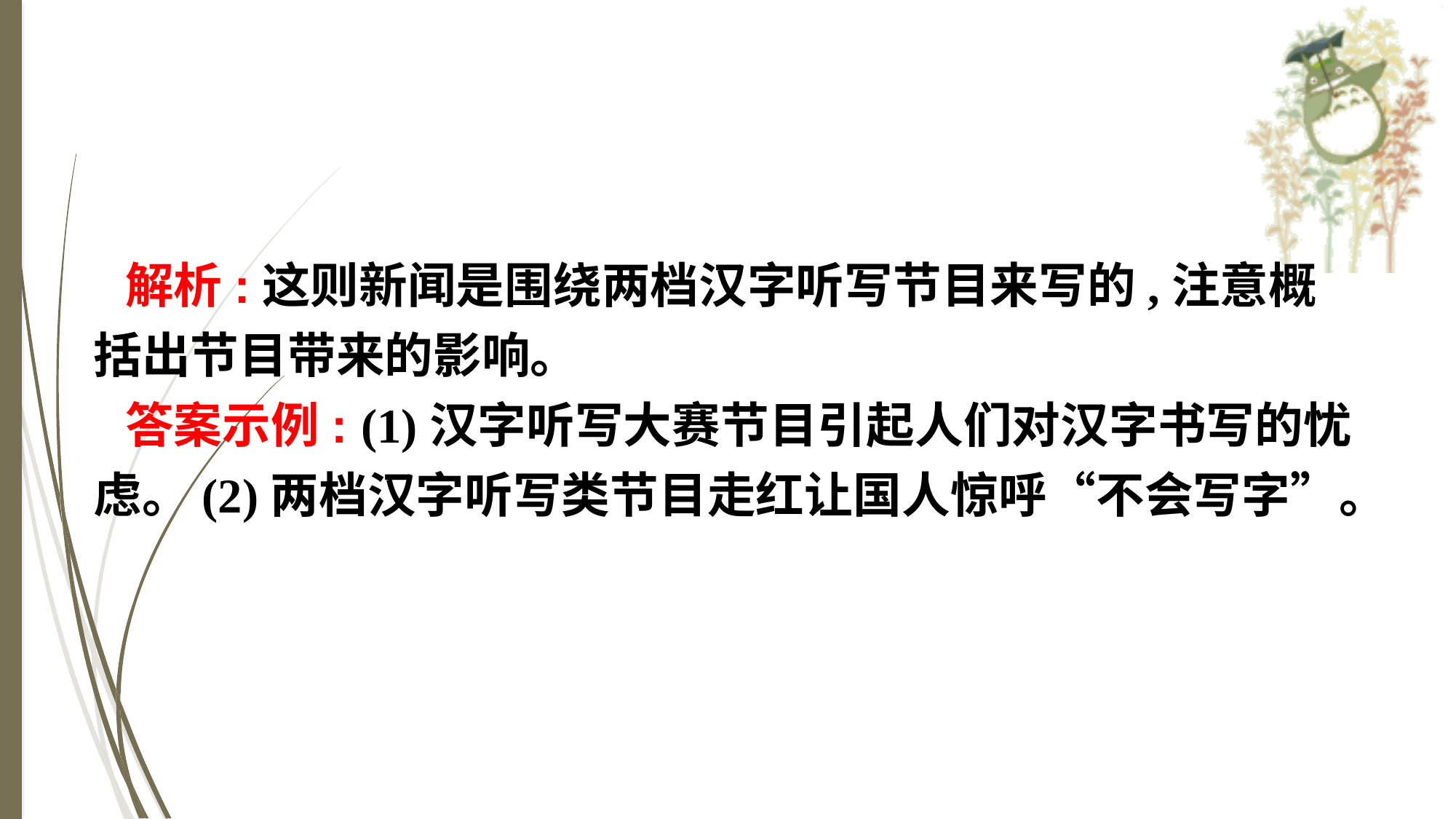

解析:这则新闻是围绕两档汉字听写节目来写的,注意概括出节目带来的影响。
答案示例: (1)汉字听写大赛节目引起人们对汉字书写的忧虑。(2)两档汉字听写类节目走红让国人惊呼“不会写字”。